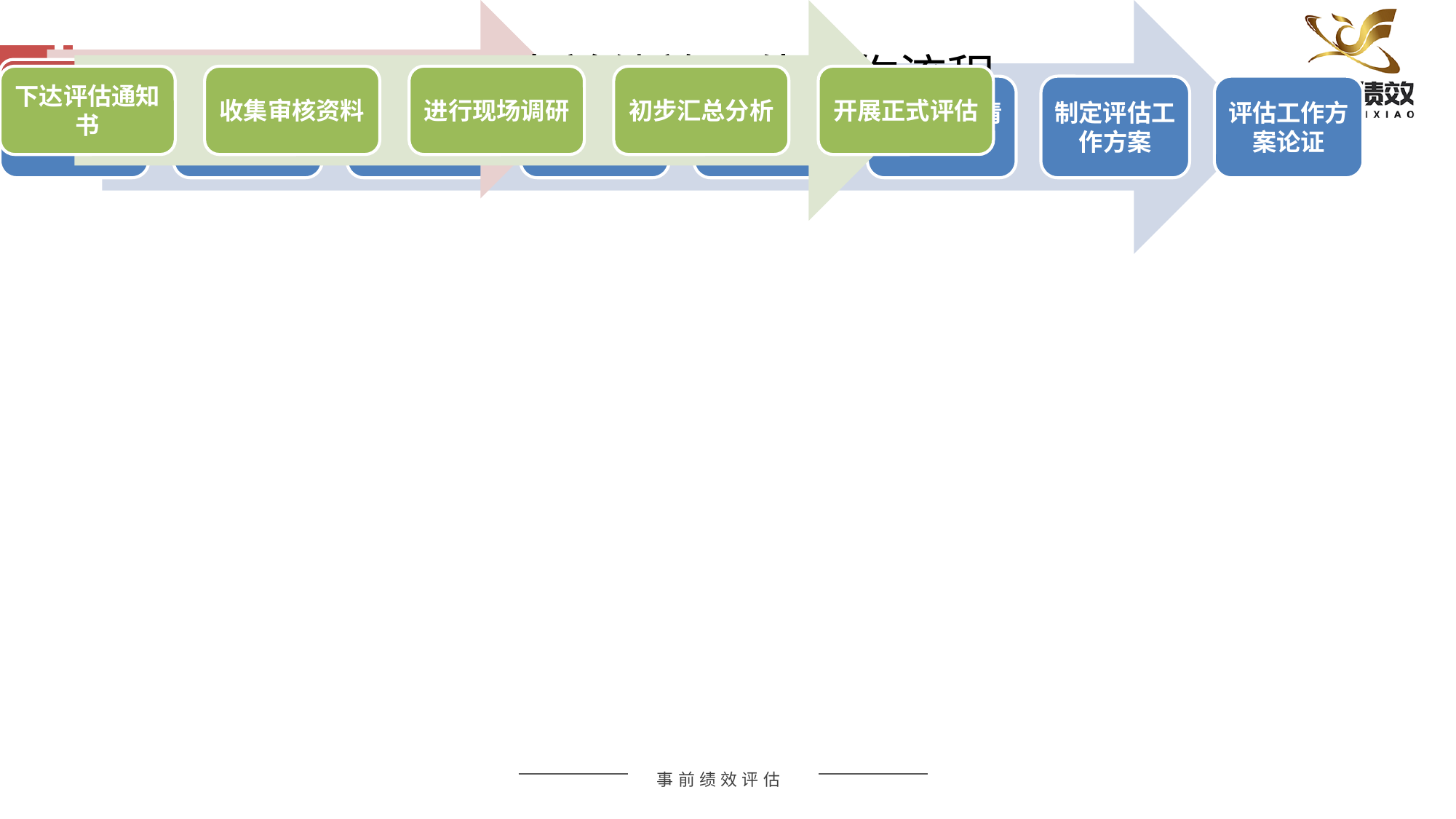

02事前绩效评估工作流程
确定评估对象
成立评估组
开展前期调研
制定评估指标体系
确定评估方式和方法
制定资料清单
制定评估工作方案
评估工作方案论证
下达评估通知书
收集审核资料
进行现场调研
初步汇总分析
开展正式评估
撰写报告
形成报告
结果应用